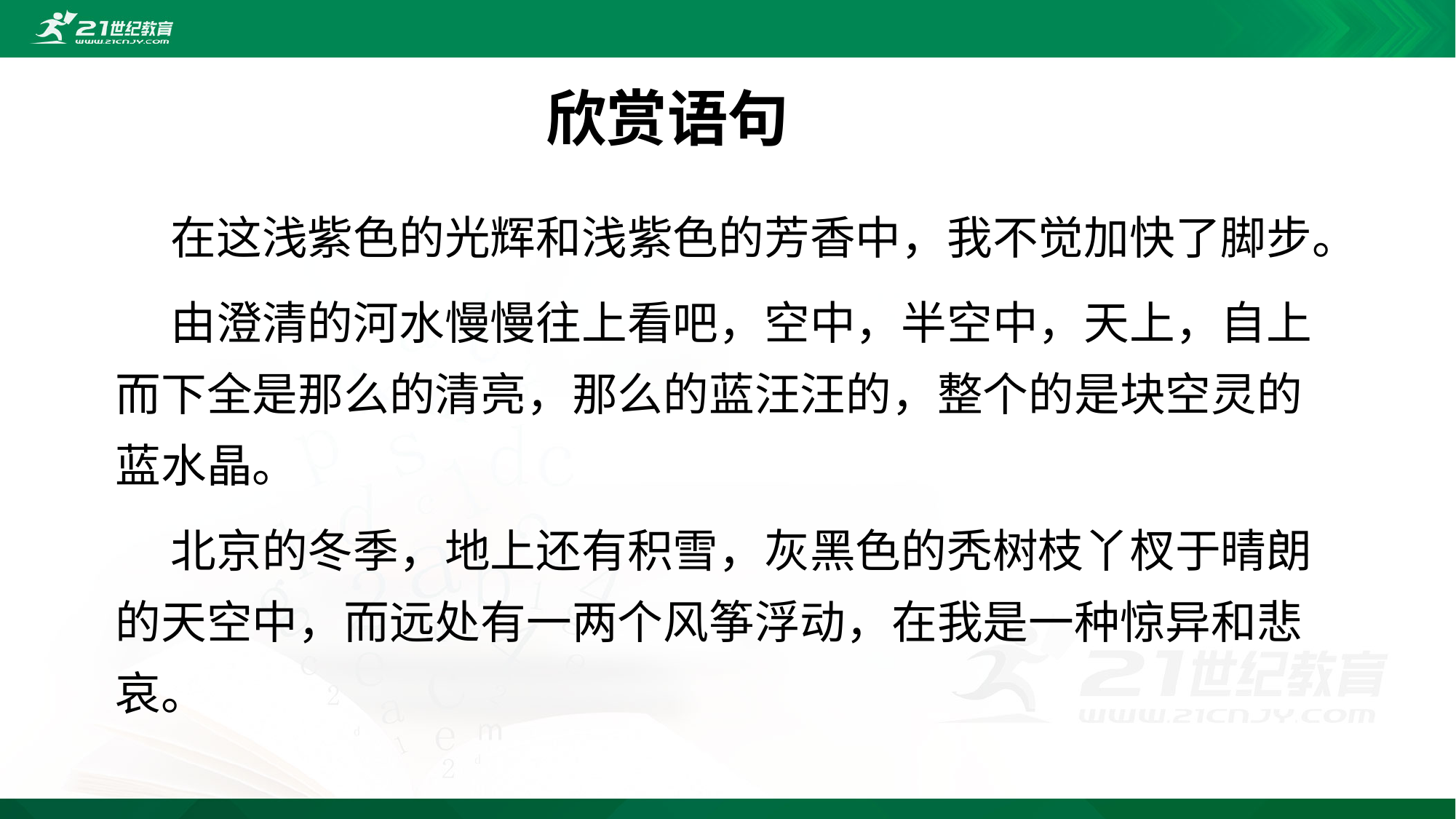

# 欣赏语句
在这浅紫色的光辉和浅紫色的芳香中，我不觉加快了脚步。
由澄清的河水慢慢往上看吧，空中，半空中，天上，自上而下全是那么的清亮，那么的蓝汪汪的，整个的是块空灵的蓝水晶。
北京的冬季，地上还有积雪，灰黑色的秃树枝丫杈于晴朗的天空中，而远处有一两个风筝浮动，在我是一种惊异和悲哀。